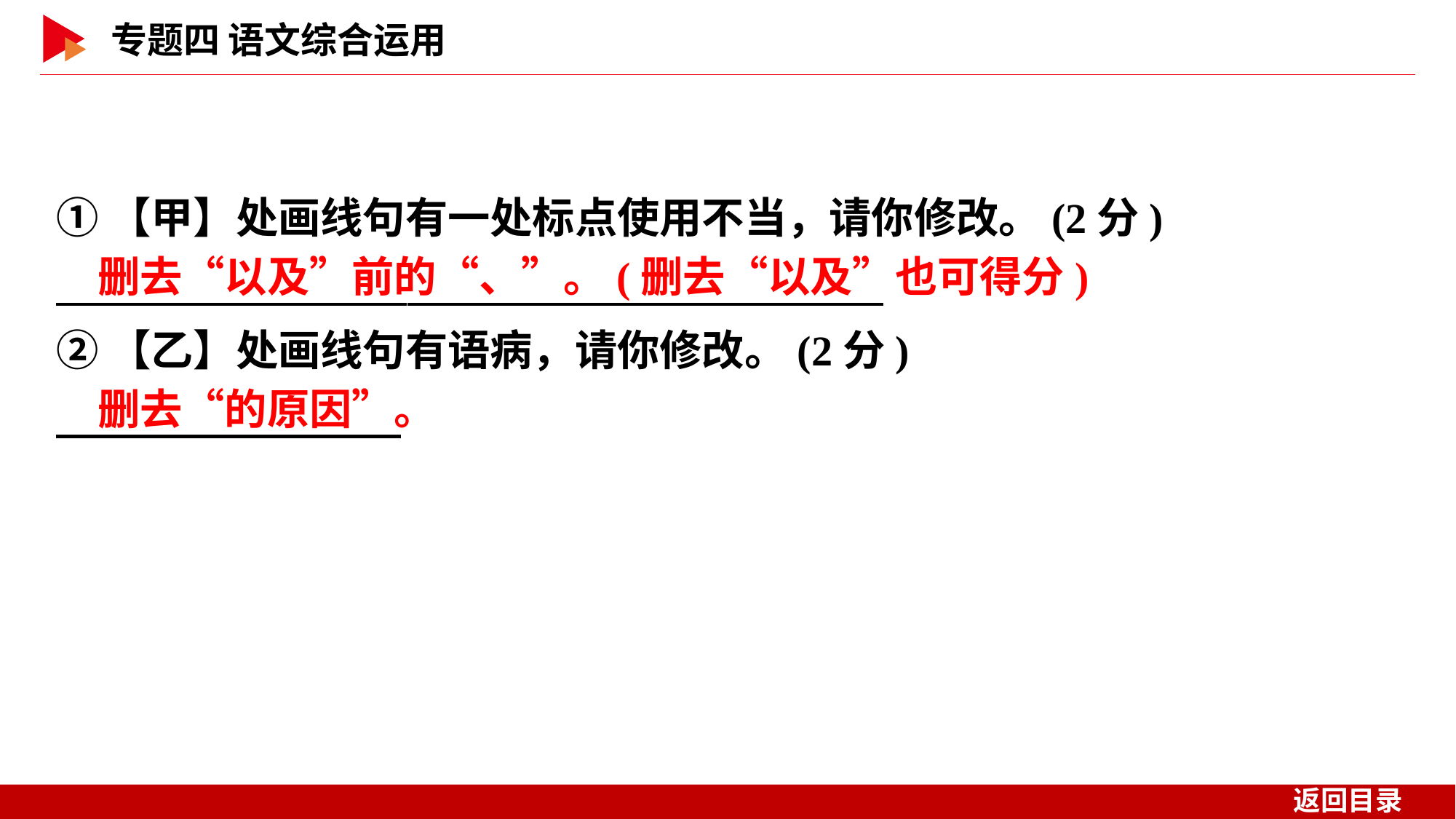

①【甲】处画线句有一处标点使用不当，请你修改。(2分)
　                                                                            　 _
②【乙】处画线句有语病，请你修改。(2分)
　                          　  _
删去“以及”前的“、”。(删去“以及”也可得分)
删去“的原因”。